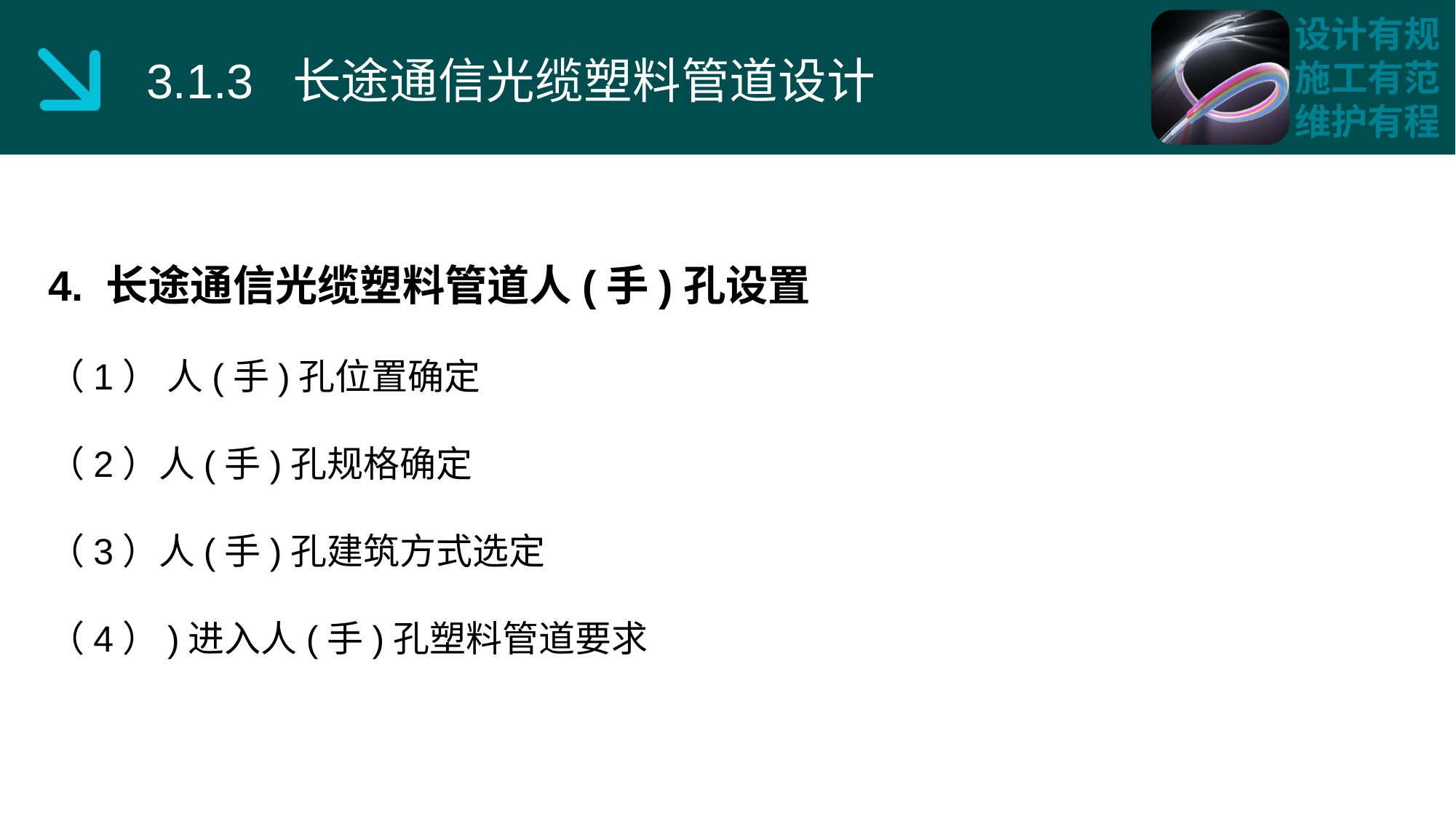

3.1.3  长途通信光缆塑料管道设计

4. 长途通信光缆塑料管道人(手)孔设置

（1） 人(手)孔位置确定

（2）人(手)孔规格确定

（3）人(手)孔建筑方式选定

（4）)进入人(手)孔塑料管道要求